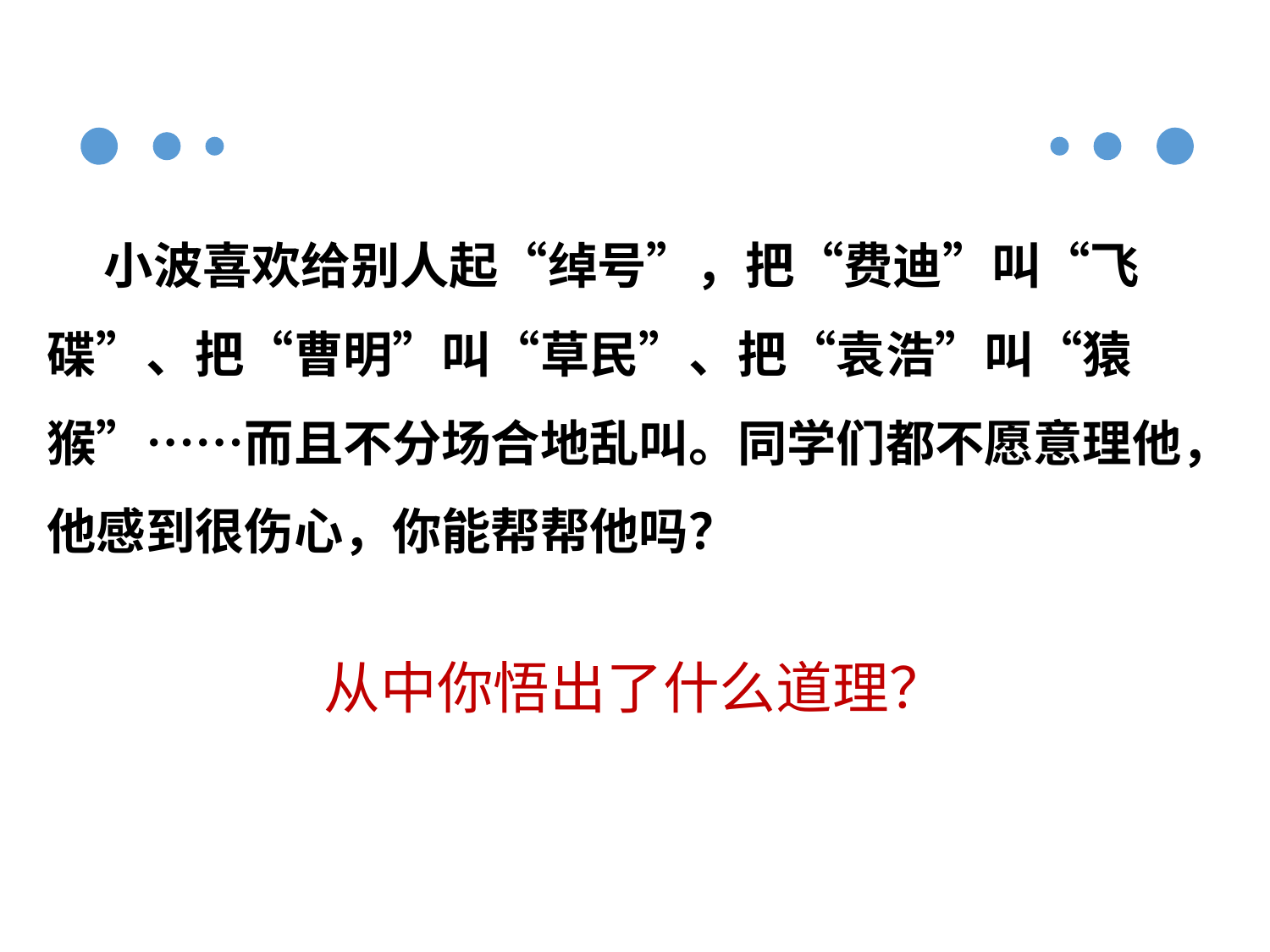

小波喜欢给别人起“绰号”，把“费迪”叫“飞碟”、把“曹明”叫“草民”、把“袁浩”叫“猿猴”……而且不分场合地乱叫。同学们都不愿意理他，他感到很伤心，你能帮帮他吗？
从中你悟出了什么道理？